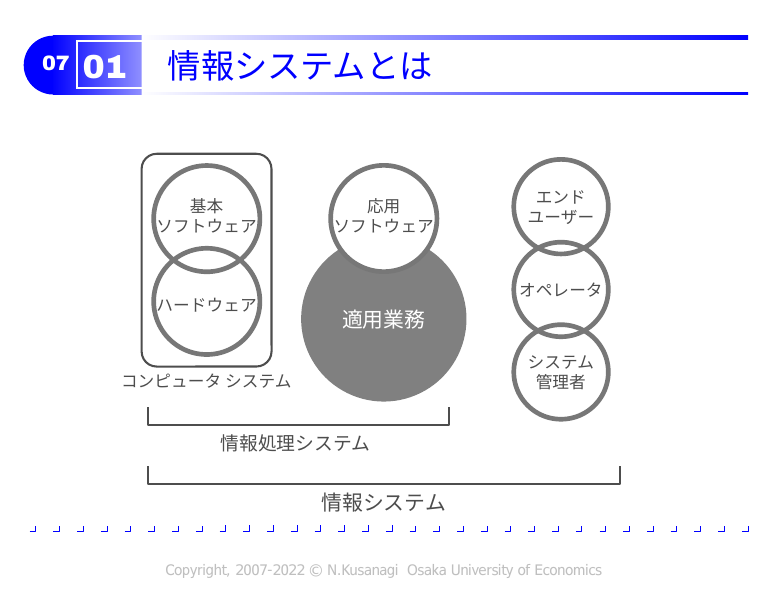

# 01   情報システムとは

エンド
ユーザー
応用
ソフトウェア
基本
ソフトウェア
適用業務
オペレータ

ハードウェア

システム
管理者
コンピュータ システム

情報処理システム

情報システム